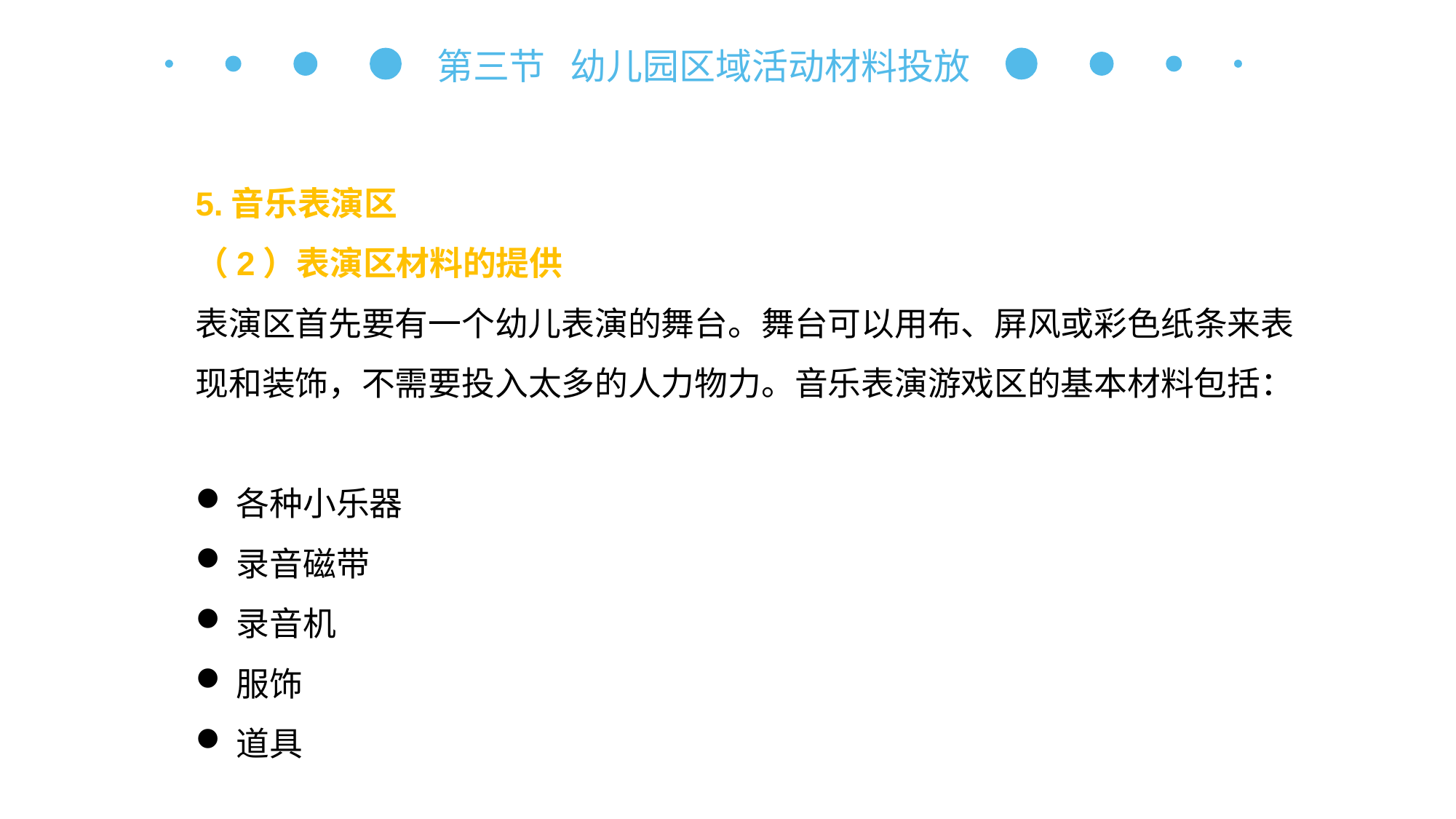

第三节   幼儿园区域活动材料投放

5.音乐表演区
（2）表演区材料的提供
表演区首先要有一个幼儿表演的舞台。舞台可以用布、屏风或彩色纸条来表现和装饰，不需要投入太多的人力物力。音乐表演游戏区的基本材料包括：
各种小乐器
录音磁带
录音机
服饰
道具